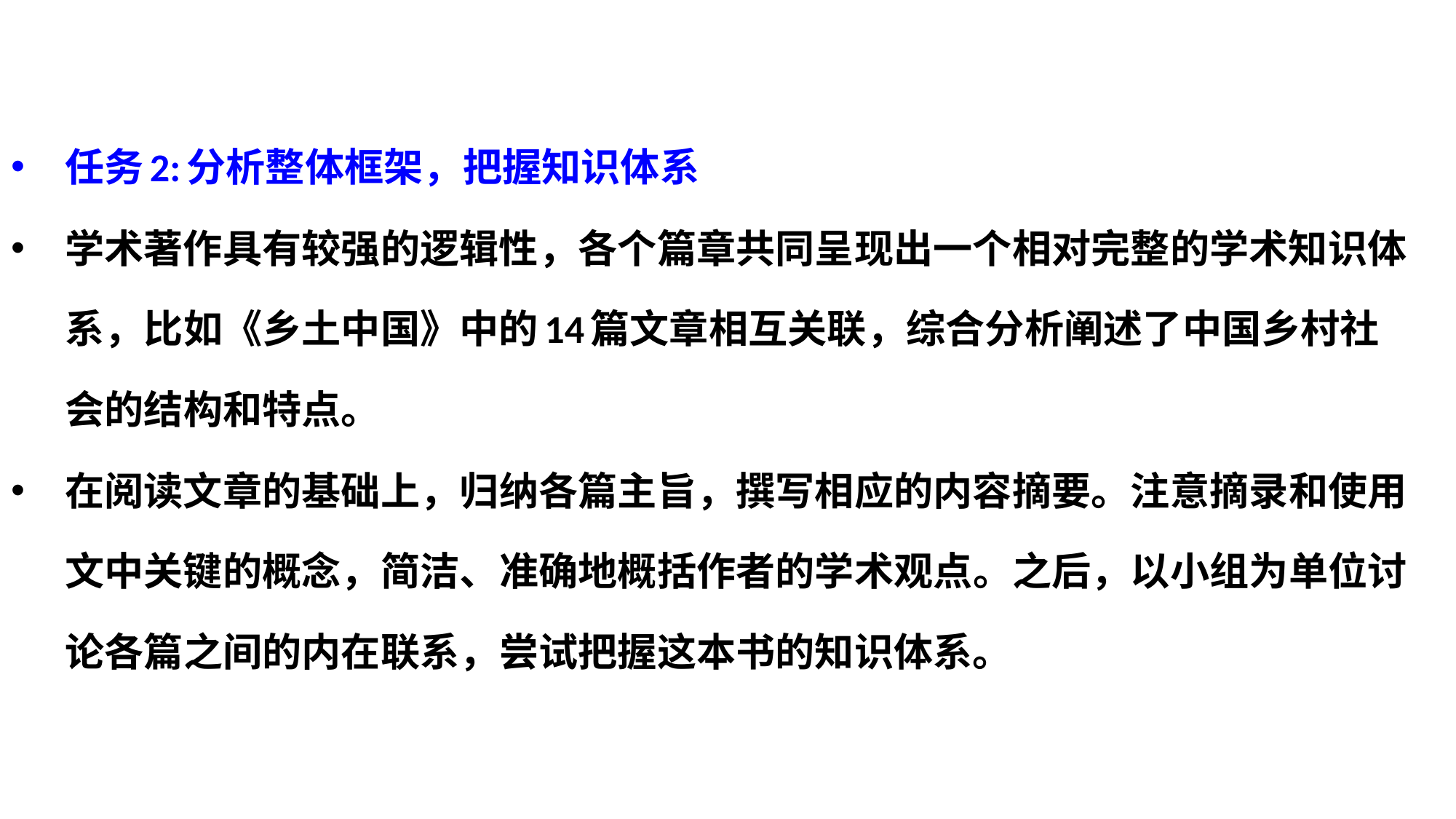

任务2:分析整体框架，把握知识体系
学术著作具有较强的逻辑性，各个篇章共同呈现出一个相对完整的学术知识体系，比如《乡土中国》中的14篇文章相互关联，综合分析阐述了中国乡村社会的结构和特点。
在阅读文章的基础上，归纳各篇主旨，撰写相应的内容摘要。注意摘录和使用文中关键的概念，简洁、准确地概括作者的学术观点。之后，以小组为单位讨论各篇之间的内在联系，尝试把握这本书的知识体系。